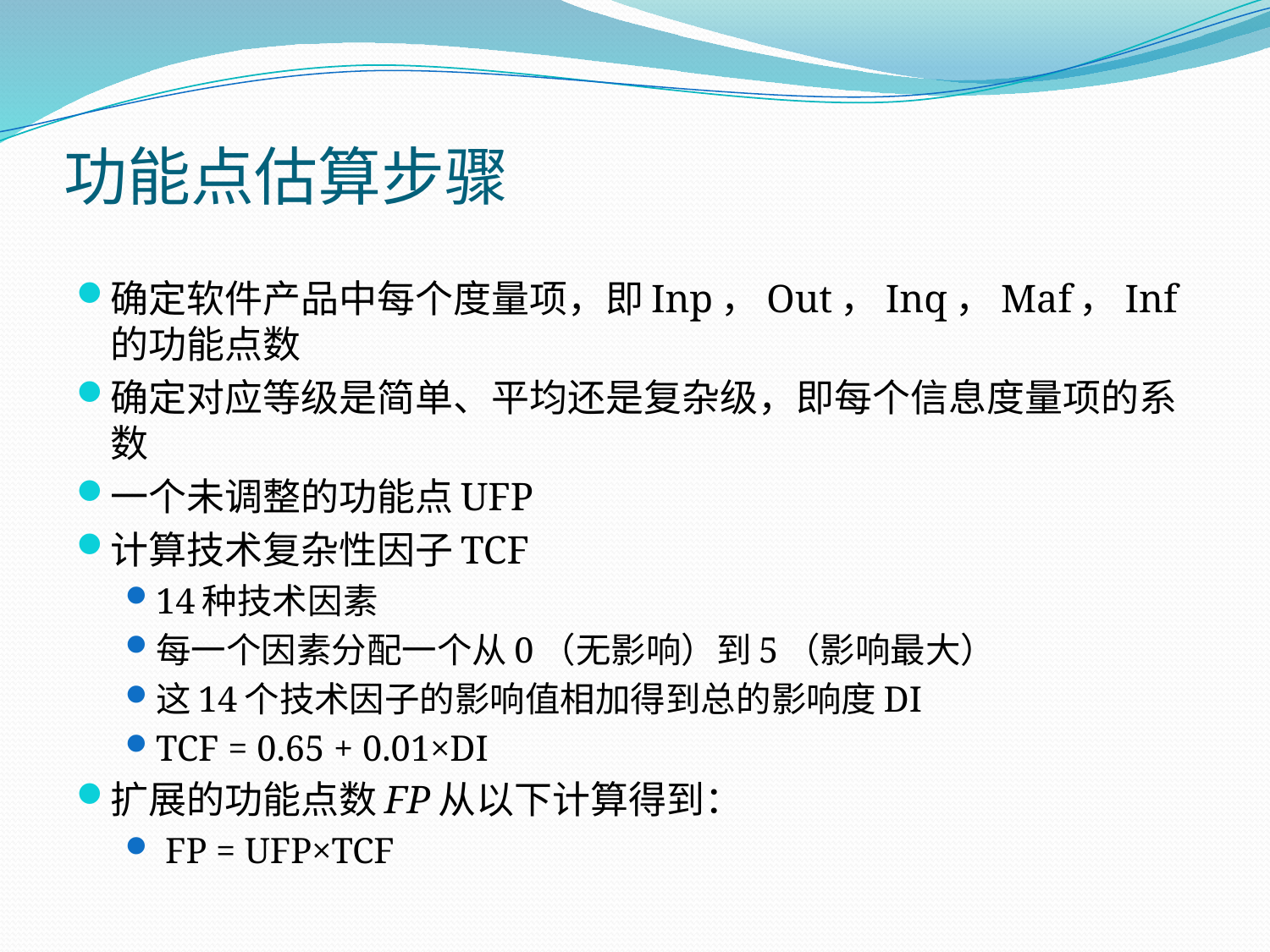

# 功能点估算步骤
确定软件产品中每个度量项，即Inp，Out，Inq，Maf，Inf的功能点数
确定对应等级是简单、平均还是复杂级，即每个信息度量项的系数
一个未调整的功能点UFP
计算技术复杂性因子TCF
14种技术因素
每一个因素分配一个从0（无影响）到5（影响最大）
这14个技术因子的影响值相加得到总的影响度DI
TCF = 0.65 + 0.01×DI
扩展的功能点数FP从以下计算得到：
 FP = UFP×TCF